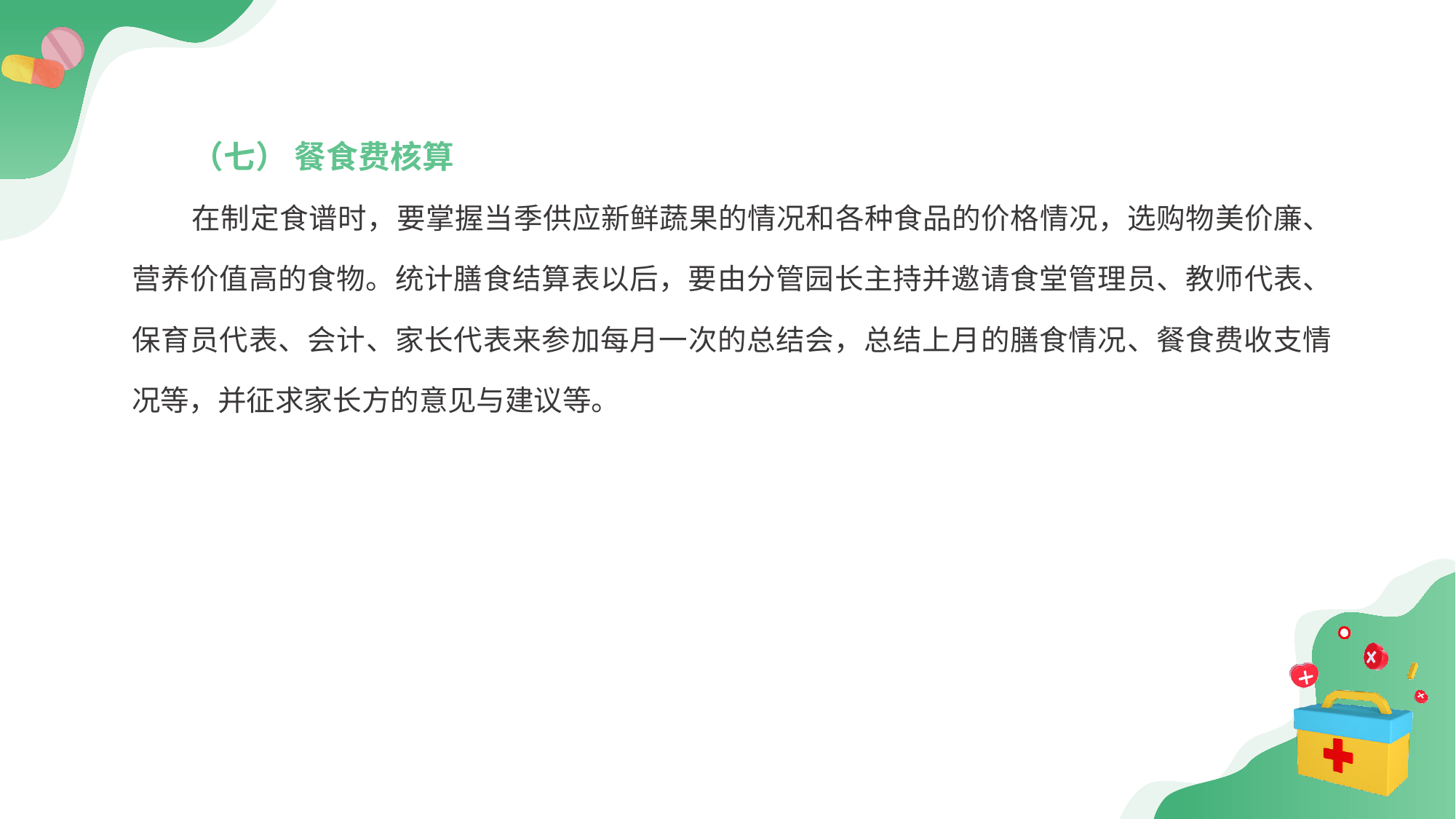

（七） 餐食费核算
在制定食谱时，要掌握当季供应新鲜蔬果的情况和各种食品的价格情况，选购物美价廉、营养价值高的食物。统计膳食结算表以后，要由分管园长主持并邀请食堂管理员、教师代表、保育员代表、会计、家长代表来参加每月一次的总结会，总结上月的膳食情况、餐食费收支情况等，并征求家长方的意见与建议等。